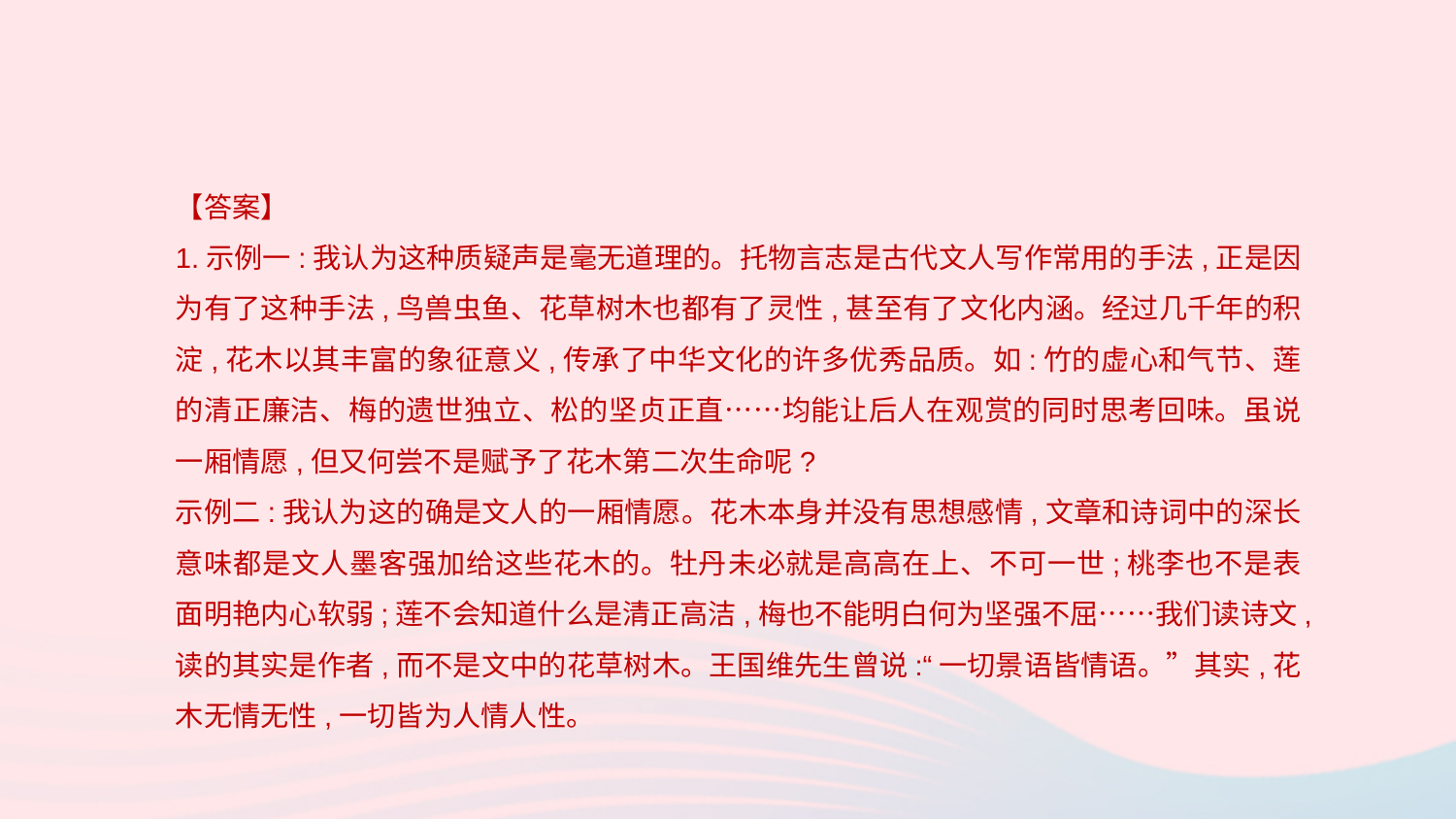

【答案】
1.示例一:我认为这种质疑声是毫无道理的。托物言志是古代文人写作常用的手法,正是因为有了这种手法,鸟兽虫鱼、花草树木也都有了灵性,甚至有了文化内涵。经过几千年的积淀,花木以其丰富的象征意义,传承了中华文化的许多优秀品质。如:竹的虚心和气节、莲的清正廉洁、梅的遗世独立、松的坚贞正直……均能让后人在观赏的同时思考回味。虽说一厢情愿,但又何尝不是赋予了花木第二次生命呢?
示例二:我认为这的确是文人的一厢情愿。花木本身并没有思想感情,文章和诗词中的深长意味都是文人墨客强加给这些花木的。牡丹未必就是高高在上、不可一世;桃李也不是表面明艳内心软弱;莲不会知道什么是清正高洁,梅也不能明白何为坚强不屈……我们读诗文,读的其实是作者,而不是文中的花草树木。王国维先生曾说:“一切景语皆情语。”其实,花木无情无性,一切皆为人情人性。